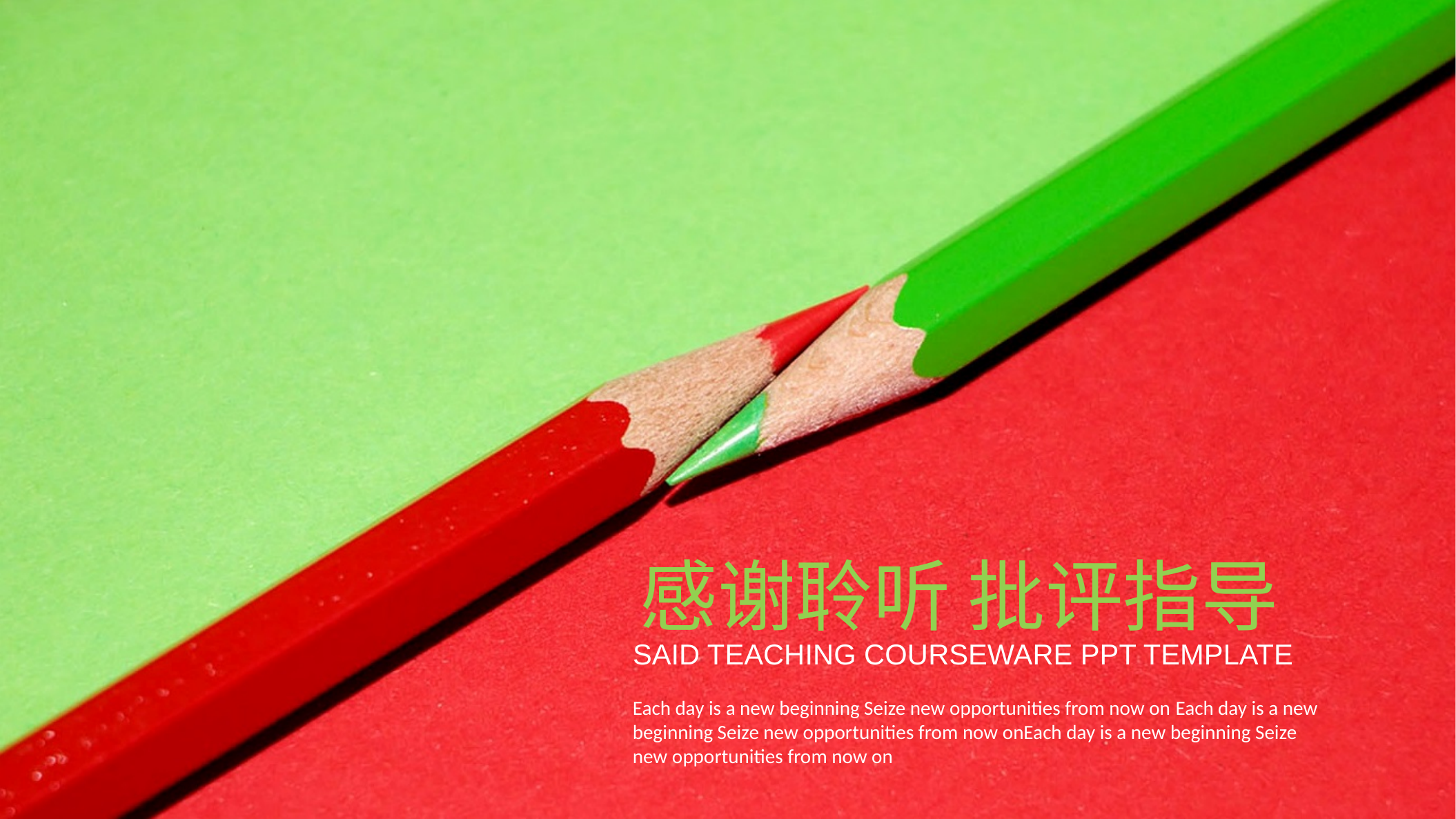

感谢聆听 批评指导
SAID TEACHING COURSEWARE PPT TEMPLATE
Each day is a new beginning Seize new opportunities from now on Each day is a new beginning Seize new opportunities from now onEach day is a new beginning Seize new opportunities from now on